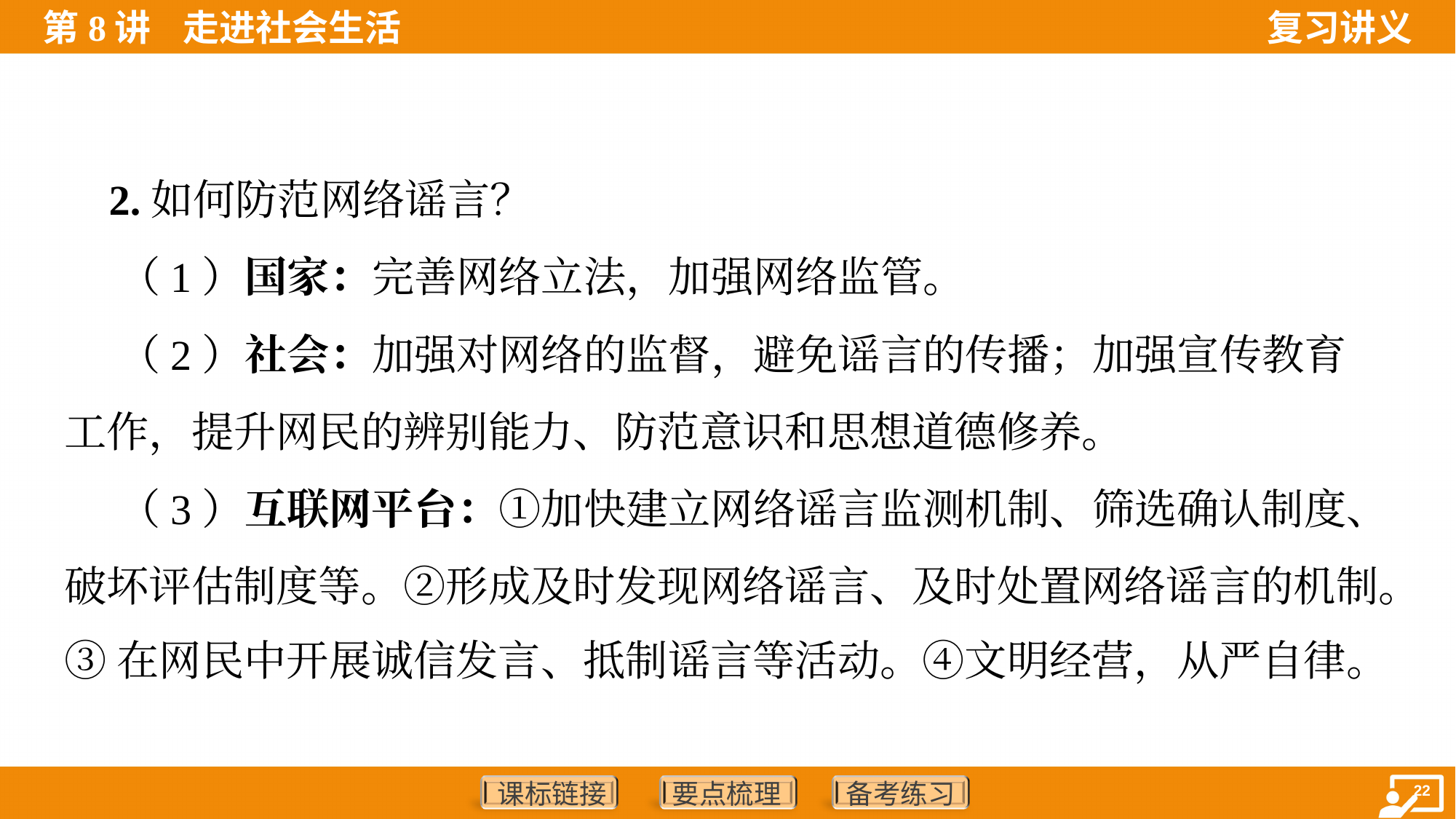

2.如何防范网络谣言？
    （1）国家：完善网络立法，加强网络监管。
    （2）社会：加强对网络的监督，避免谣言的传播；加强宣传教育
工作，提升网民的辨别能力、防范意识和思想道德修养。
    （3）互联网平台：①加快建立网络谣言监测机制、筛选确认制度、
破坏评估制度等。②形成及时发现网络谣言、及时处置网络谣言的机制。
③在网民中开展诚信发言、抵制谣言等活动。④文明经营，从严自律。